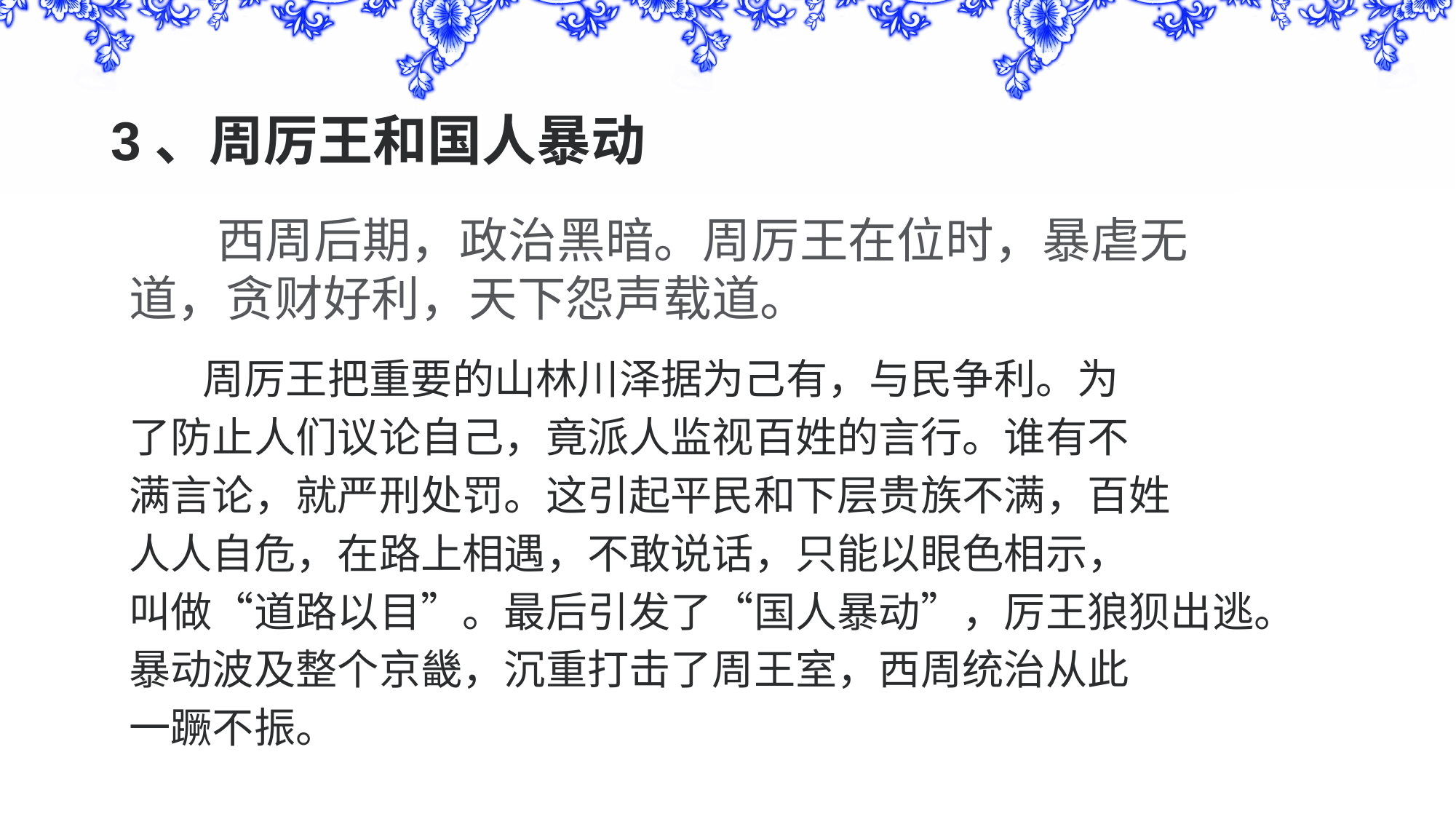

# 3、周厉王和国人暴动
       西周后期，政治黑暗。周厉王在位时，暴虐无
道，贪财好利，天下怨声载道。
       周厉王把重要的山林川泽据为己有，与民争利。为
了防止人们议论自己，竟派人监视百姓的言行。谁有不
满言论，就严刑处罚。这引起平民和下层贵族不满，百姓
人人自危，在路上相遇，不敢说话，只能以眼色相示，
叫做“道路以目”。最后引发了“国人暴动”，厉王狼狈出逃。
暴动波及整个京畿，沉重打击了周王室，西周统治从此
一蹶不振。